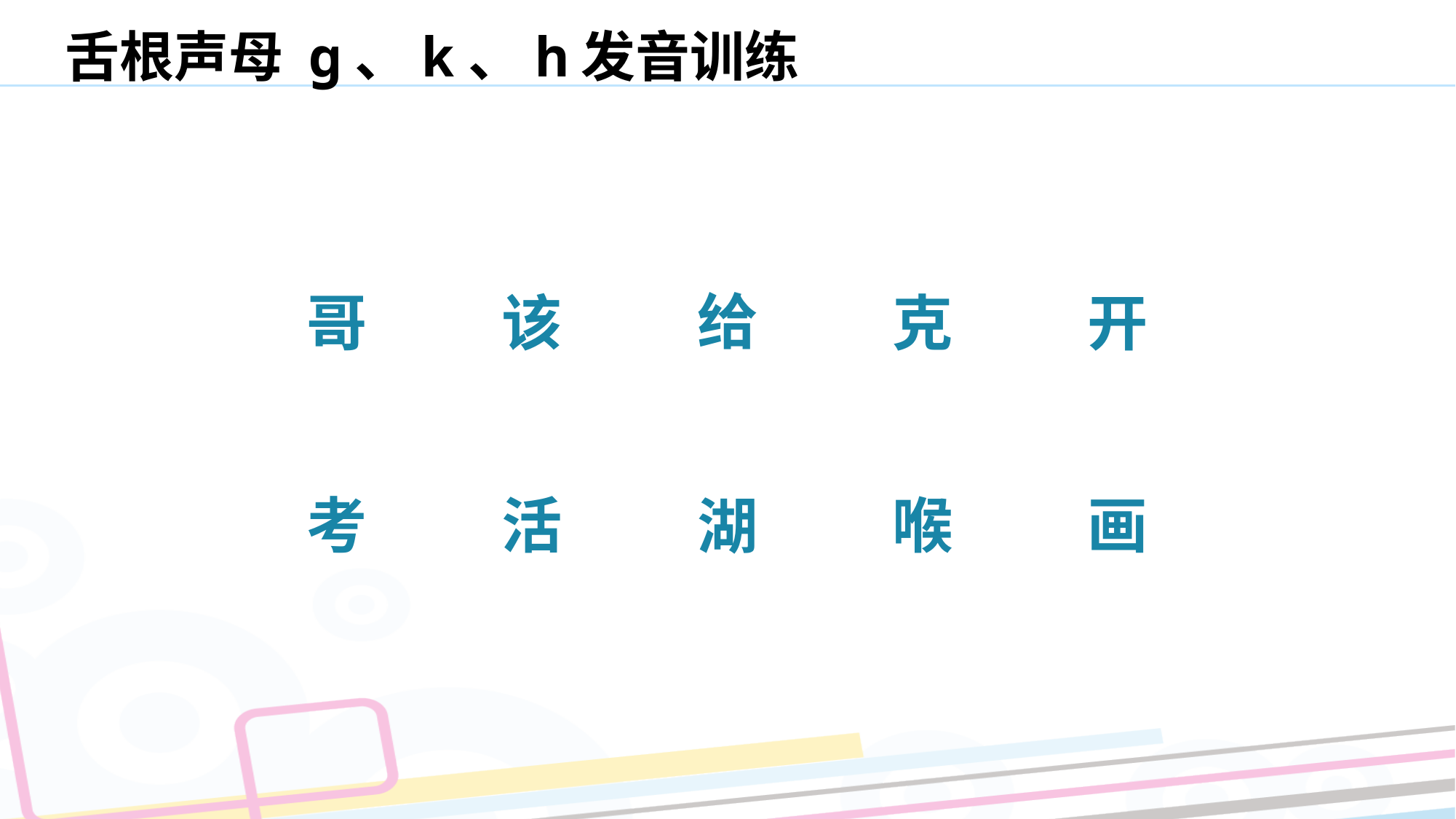

# 舌根声母 ɡ、k、h发音训练
给
哥
该
克
开
考
活
喉
画
湖